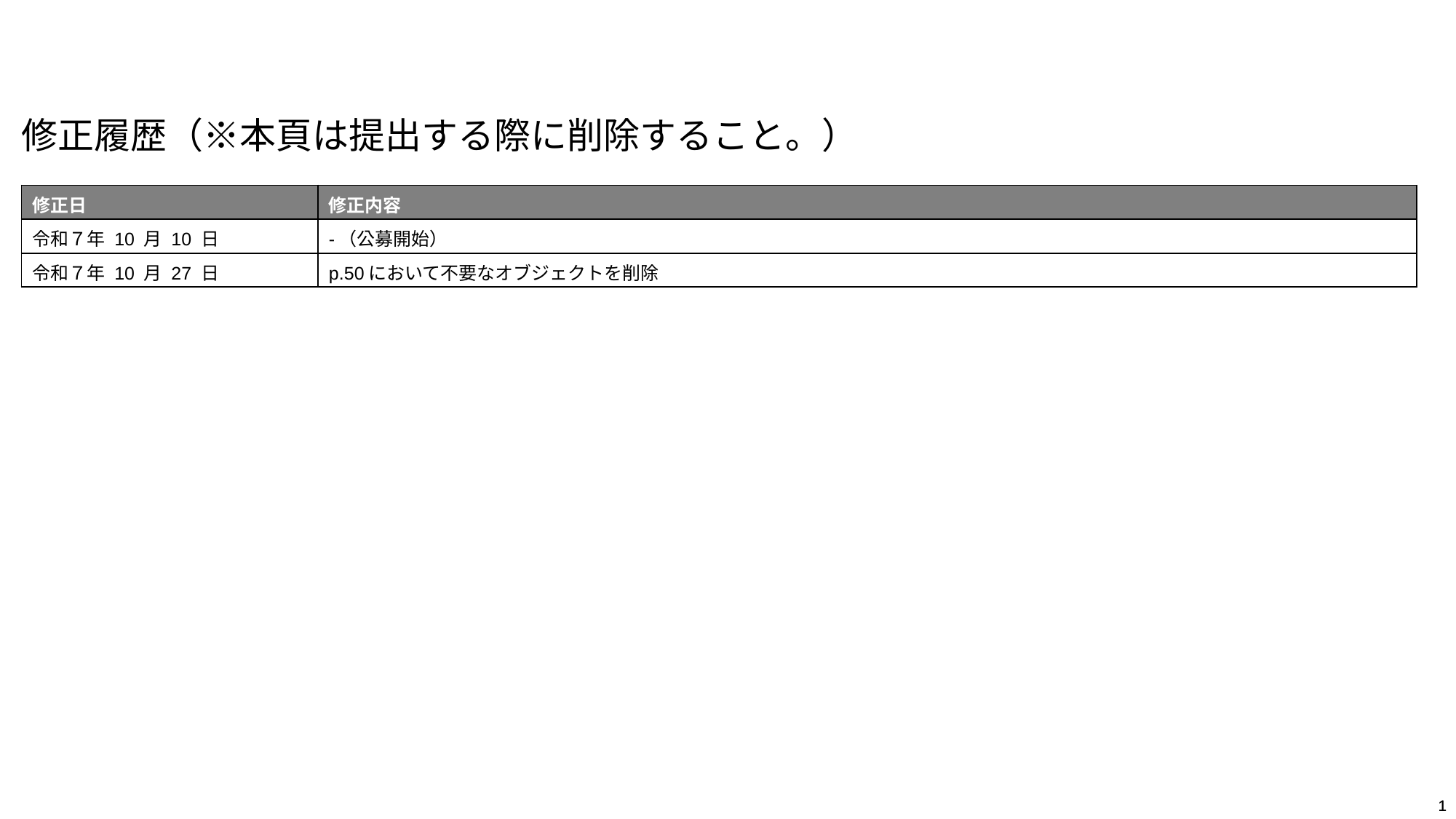

修正履歴（※本頁は提出する際に削除すること。）
| 修正日 | 修正内容 |
| --- | --- |
| 令和７年 10 月 10 日 | -（公募開始） |
| 令和７年 10 月 27 日 | p.50において不要なオブジェクトを削除 |